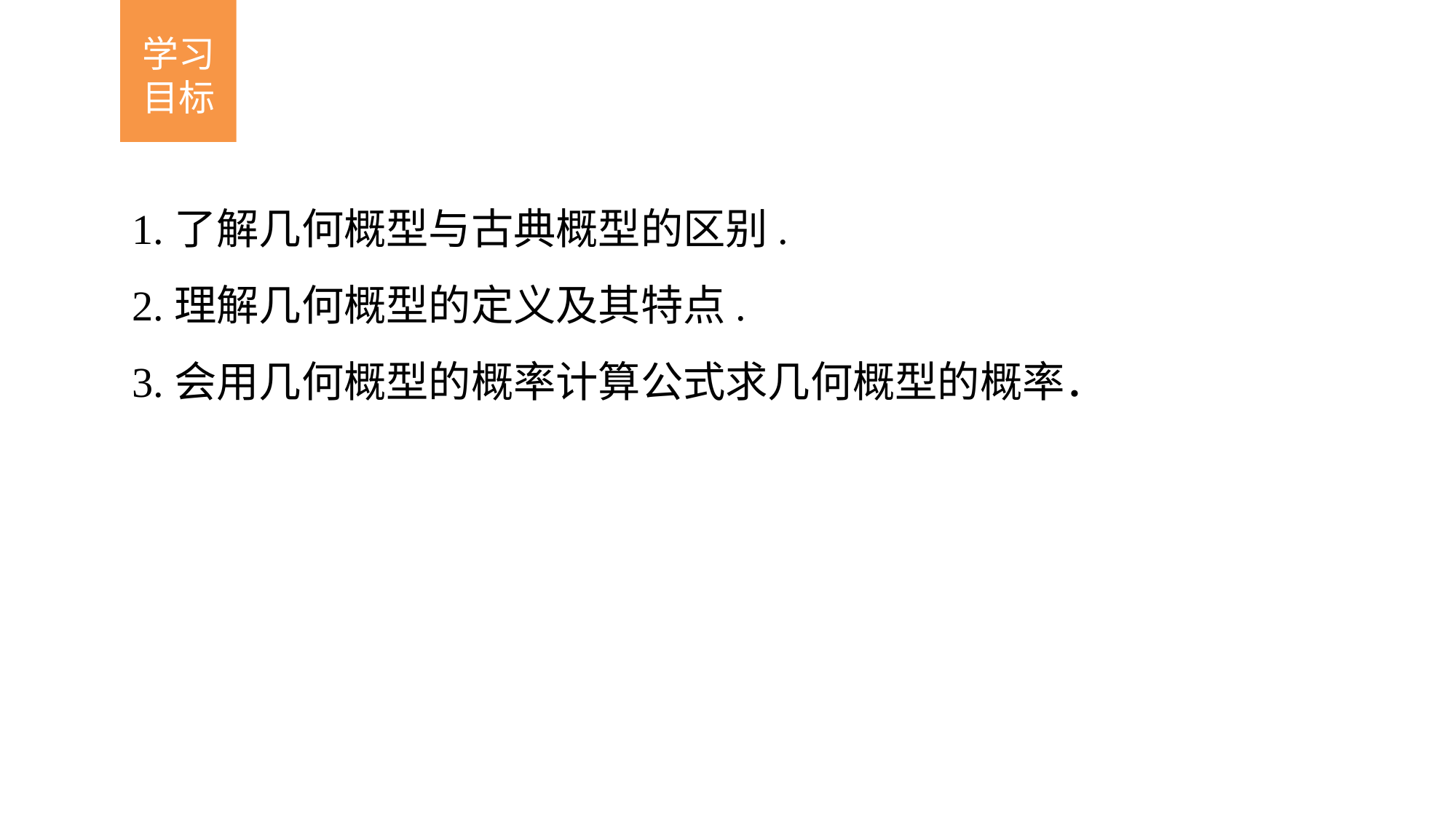

学习目标
1.了解几何概型与古典概型的区别.
2.理解几何概型的定义及其特点.
3.会用几何概型的概率计算公式求几何概型的概率．